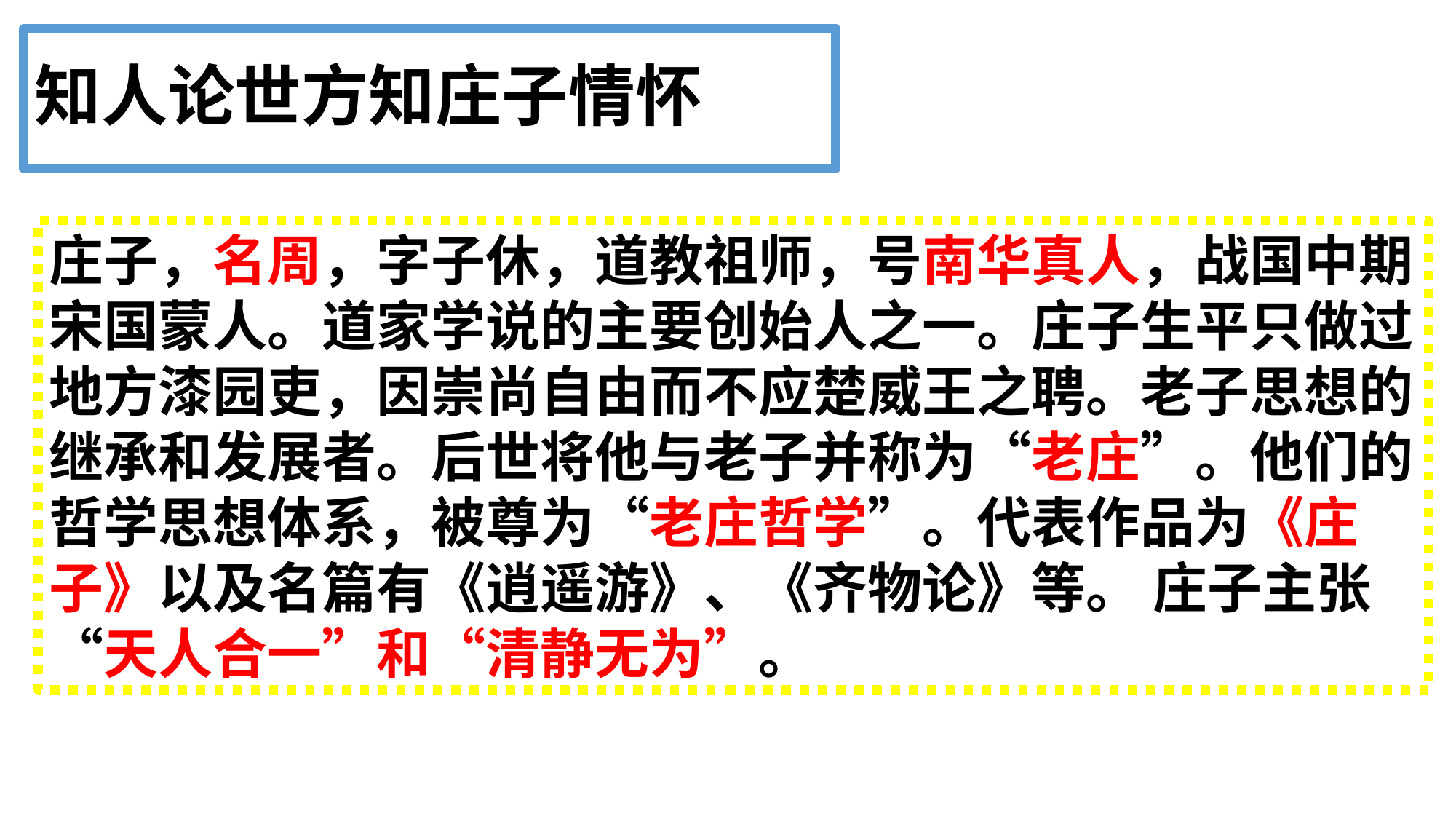

# 知人论世方知庄子情怀
庄子，名周，字子休，道教祖师，号南华真人，战国中期宋国蒙人。道家学说的主要创始人之一。庄子生平只做过地方漆园吏，因崇尚自由而不应楚威王之聘。老子思想的继承和发展者。后世将他与老子并称为“老庄”。他们的哲学思想体系，被尊为“老庄哲学”。代表作品为《庄子》以及名篇有《逍遥游》、《齐物论》等。 庄子主张“天人合一”和“清静无为”。